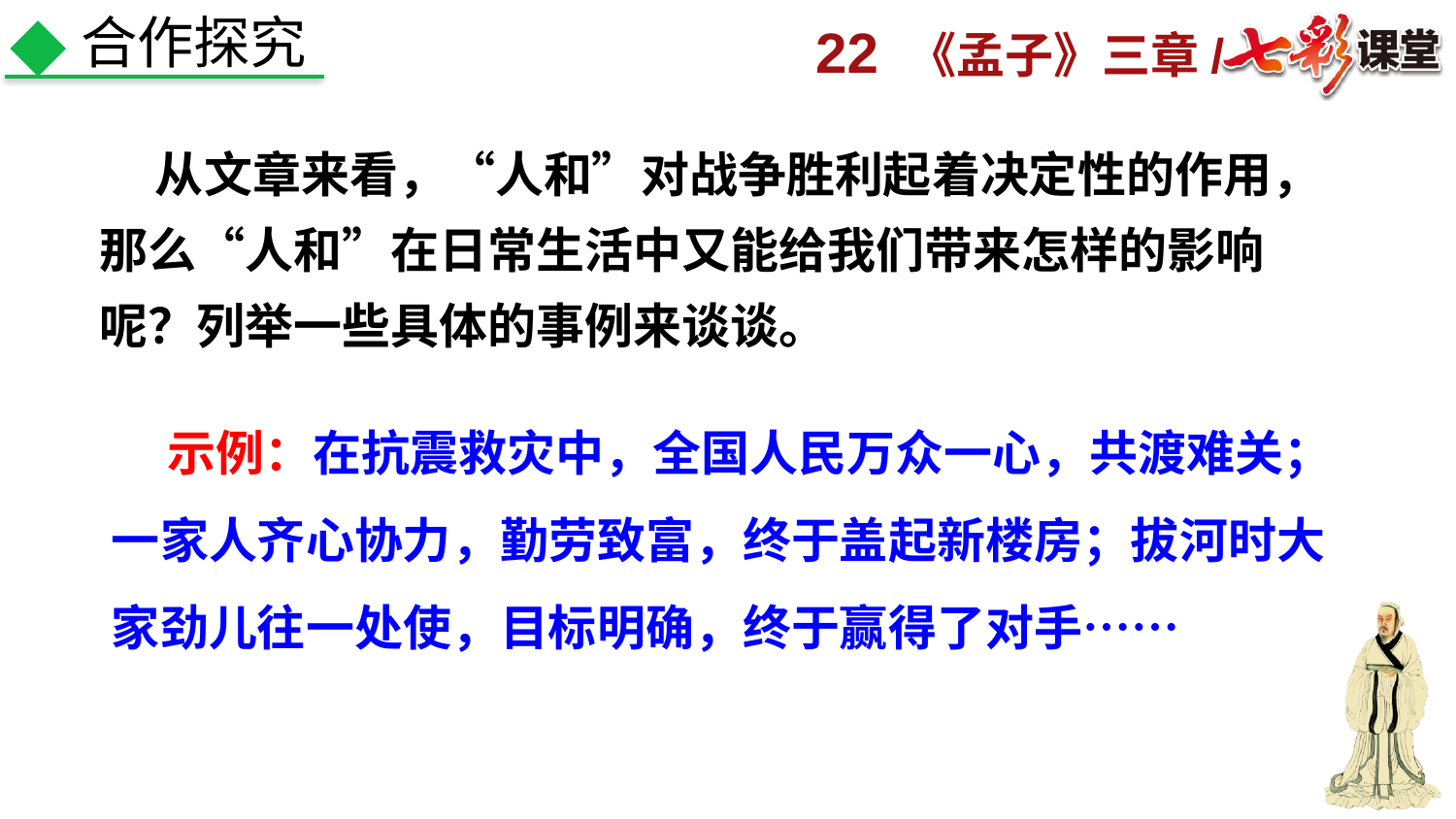

合作探究

    从文章来看，“人和”对战争胜利起着决定性的作用，那么“人和”在日常生活中又能给我们带来怎样的影响呢？列举一些具体的事例来谈谈。
    示例：在抗震救灾中，全国人民万众一心，共渡难关；一家人齐心协力，勤劳致富，终于盖起新楼房；拔河时大家劲儿往一处使，目标明确，终于赢得了对手……